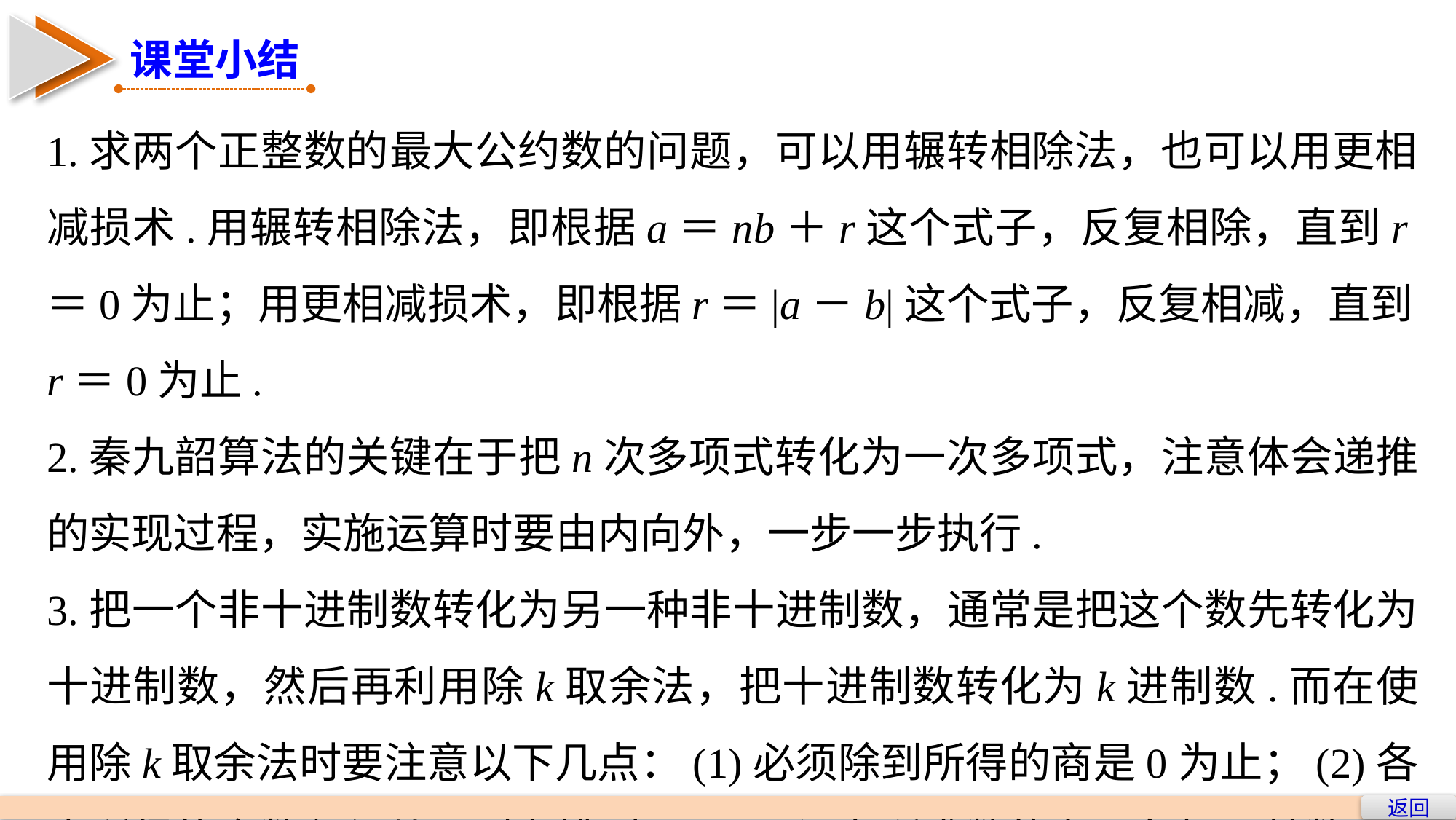

课堂小结
1.求两个正整数的最大公约数的问题，可以用辗转相除法，也可以用更相减损术.用辗转相除法，即根据a＝nb＋r这个式子，反复相除，直到r＝0为止；用更相减损术，即根据r＝|a－b|这个式子，反复相减，直到r＝0为止.
2.秦九韶算法的关键在于把n次多项式转化为一次多项式，注意体会递推的实现过程，实施运算时要由内向外，一步一步执行.
3.把一个非十进制数转化为另一种非十进制数，通常是把这个数先转化为十进制数，然后再利用除k取余法，把十进制数转化为k进制数.而在使用除k取余法时要注意以下几点：(1)必须除到所得的商是0为止；(2)各步所得的余数必须从下到上排列；(3)切记在所求数的右下角标明基数.
返回